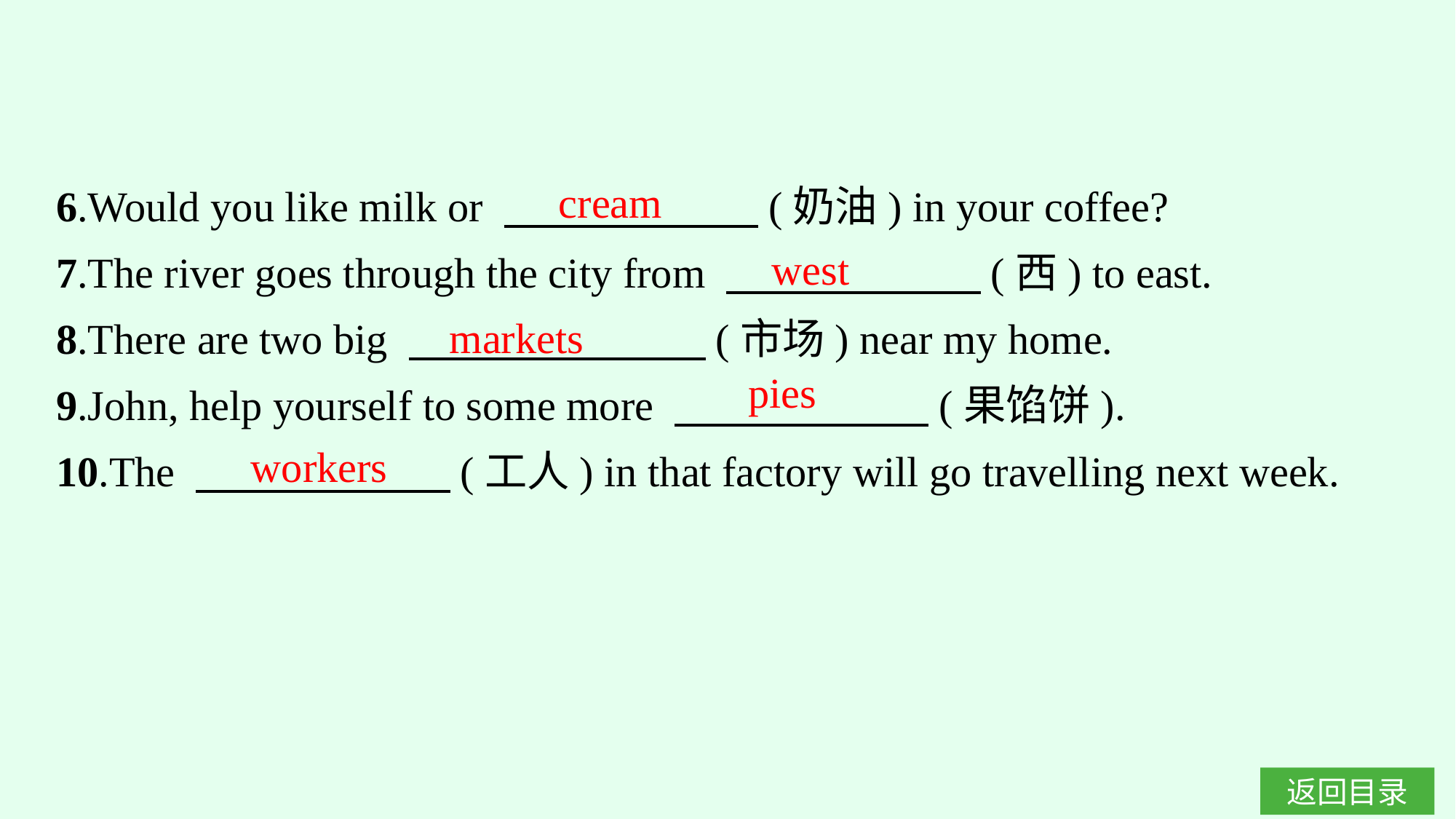

6.Would you like milk or 　　　　　　(奶油) in your coffee?
7.The river goes through the city from 　　　　　　(西) to east.
8.There are two big 　　　　　　　(市场) near my home.
9.John, help yourself to some more 　　　　　　(果馅饼).
10.The 　　　　　　(工人) in that factory will go travelling next week.
cream
west
markets
pies
workers